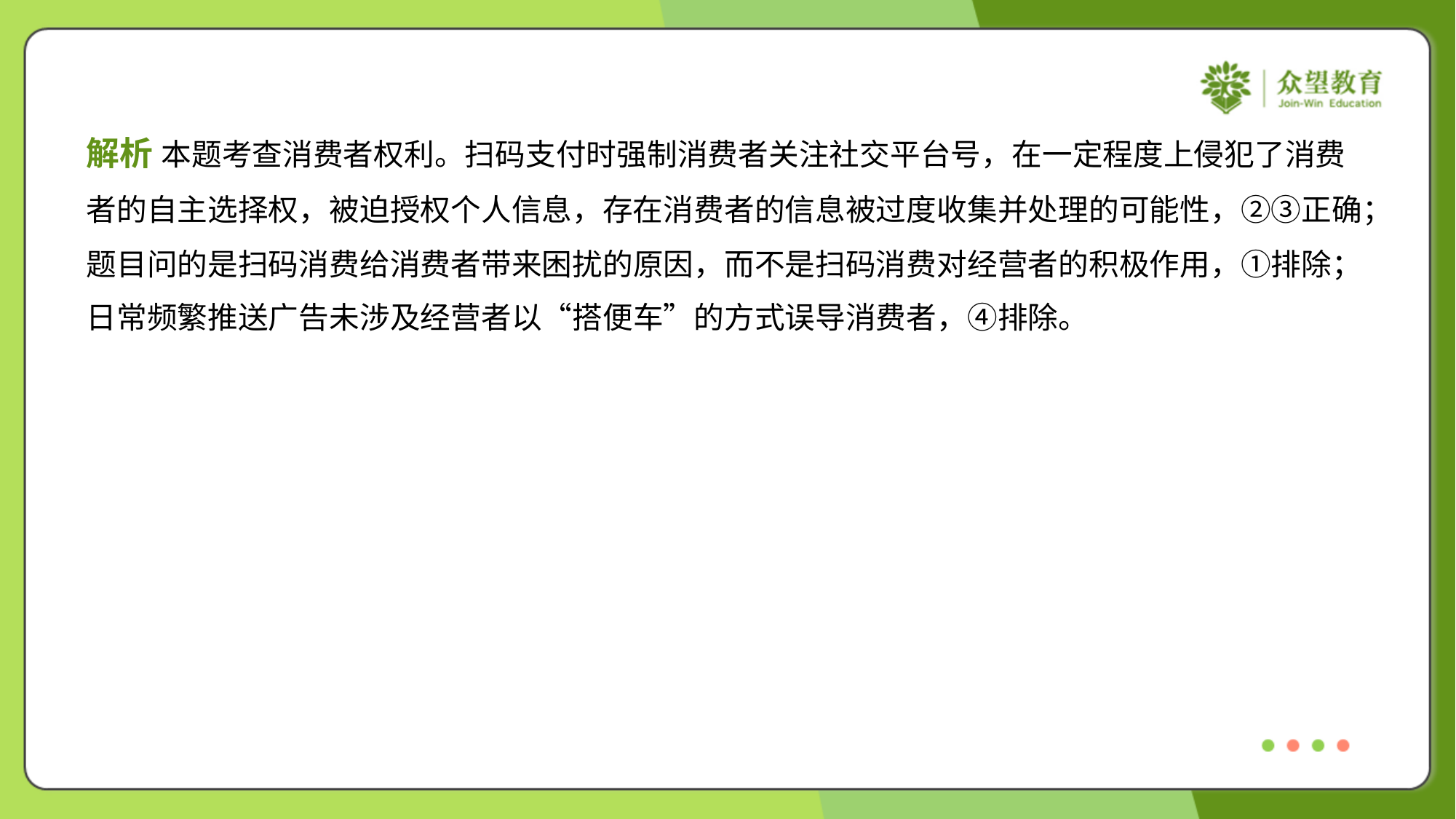

解析 本题考查消费者权利。扫码支付时强制消费者关注社交平台号，在一定程度上侵犯了消费
者的自主选择权，被迫授权个人信息，存在消费者的信息被过度收集并处理的可能性，②③正确；
题目问的是扫码消费给消费者带来困扰的原因，而不是扫码消费对经营者的积极作用，①排除；
日常频繁推送广告未涉及经营者以“搭便车”的方式误导消费者，④排除。